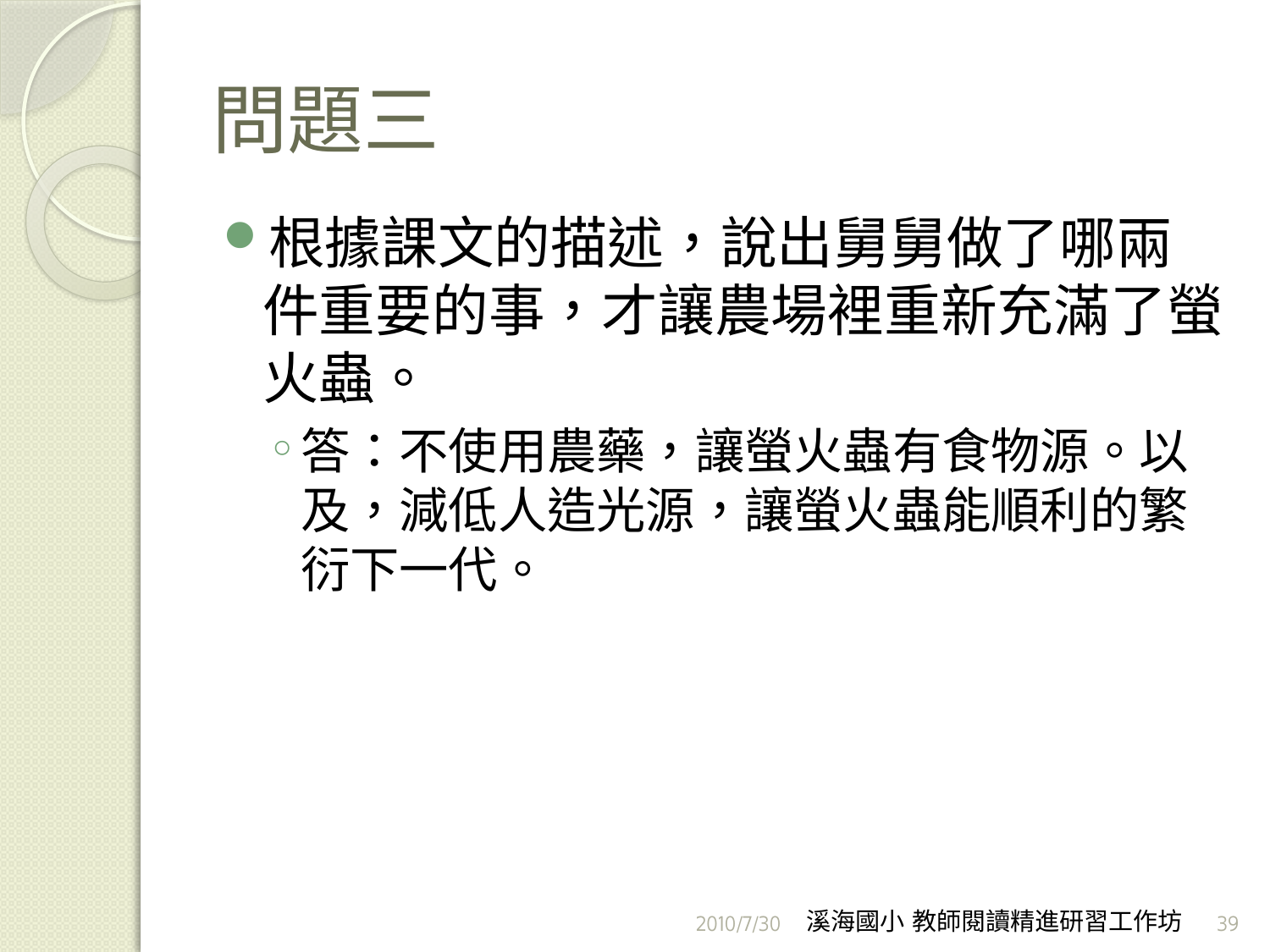

# 問題三
根據課文的描述，說出舅舅做了哪兩件重要的事，才讓農場裡重新充滿了螢火蟲。
答：不使用農藥，讓螢火蟲有食物源。以及，減低人造光源，讓螢火蟲能順利的繁衍下一代。

2010/7/30
溪海國小 教師閱讀精進研習工作坊
39